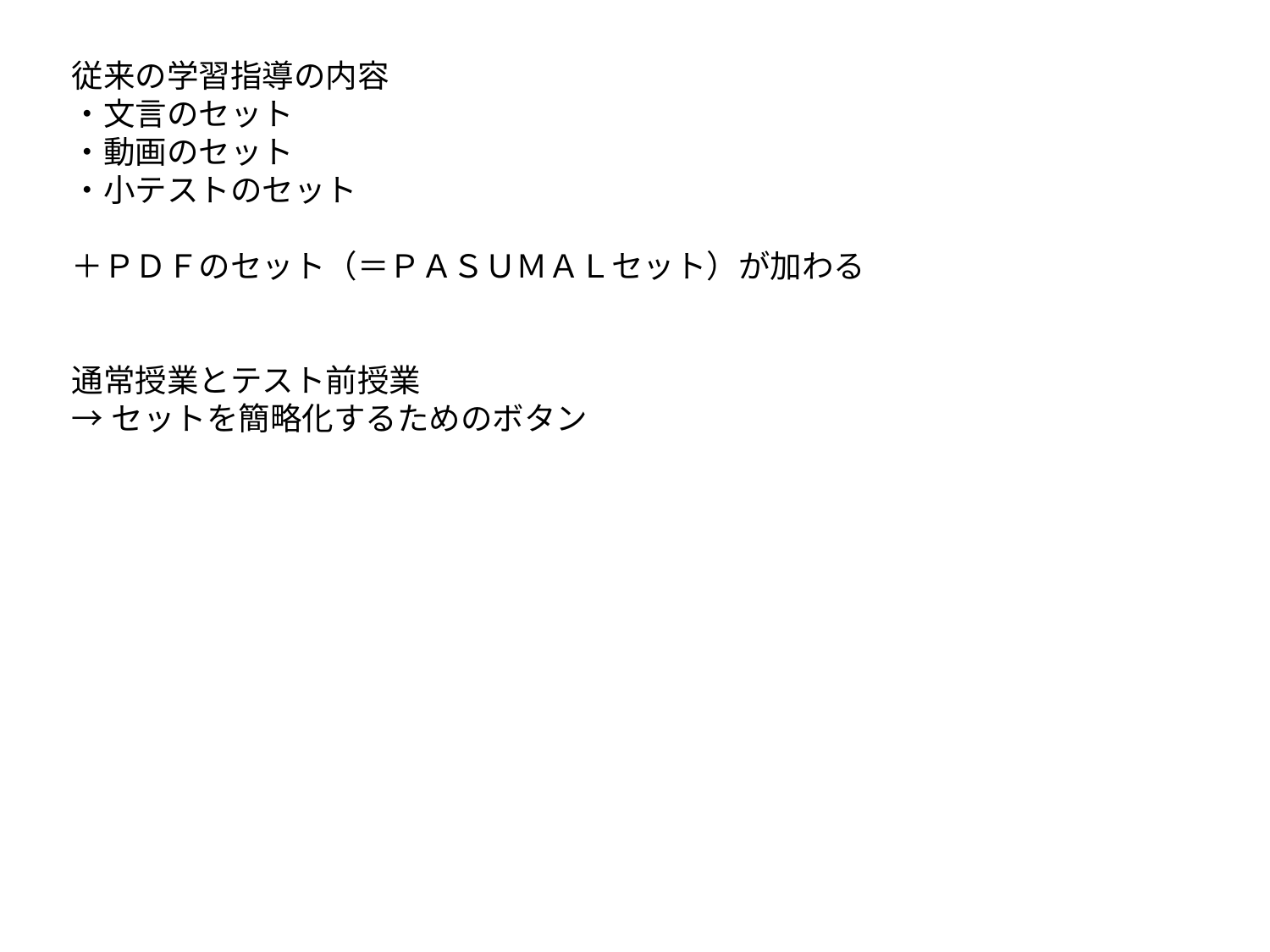

従来の学習指導の内容
・文言のセット
・動画のセット
・小テストのセット

＋ＰＤＦのセット（＝ＰＡＳＵＭＡＬセット）が加わる

通常授業とテスト前授業
→セットを簡略化するためのボタン